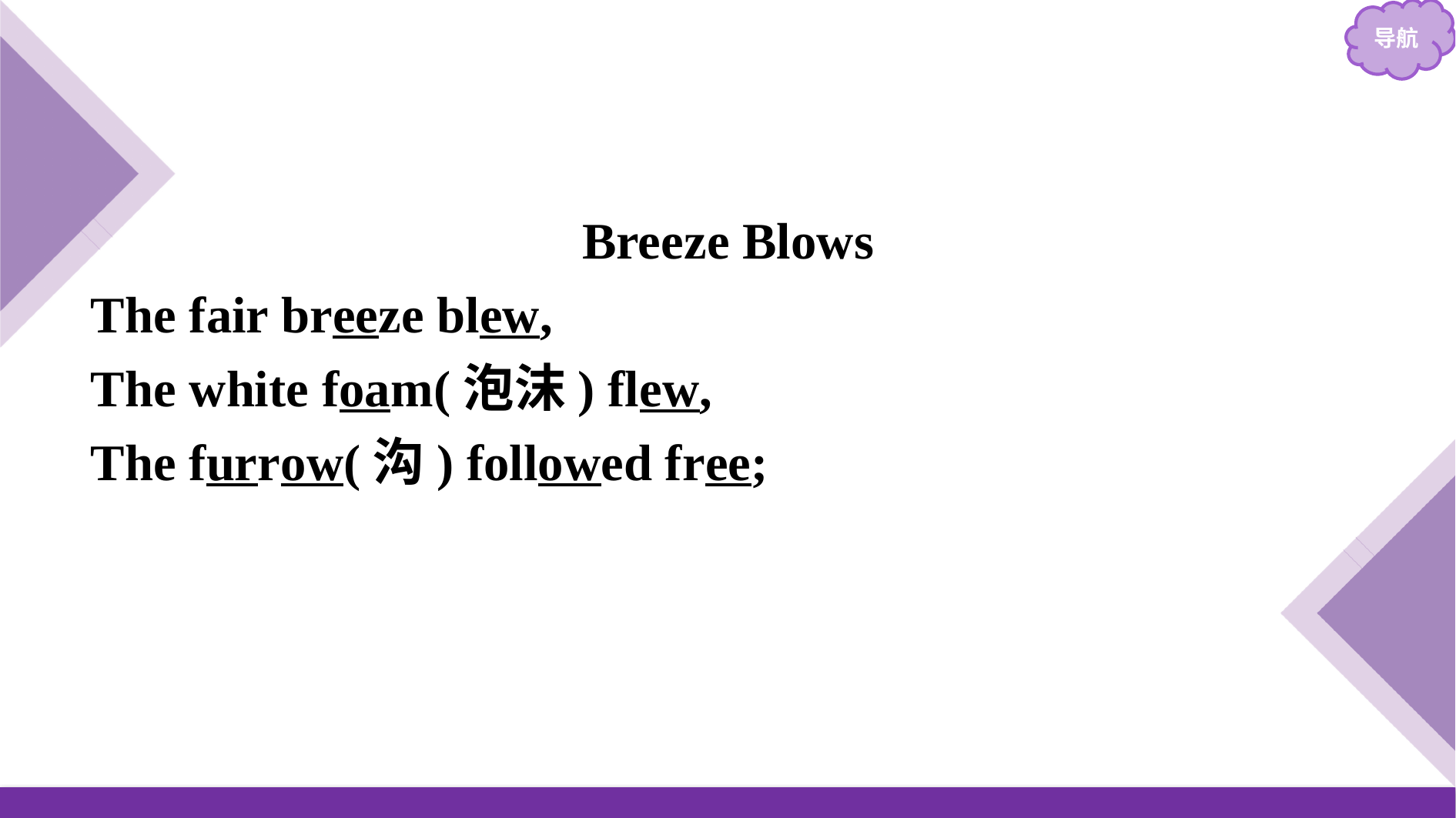

Breeze Blows
The fair breeze blew,
The white foam(泡沫) flew,
The furrow(沟) followed free;